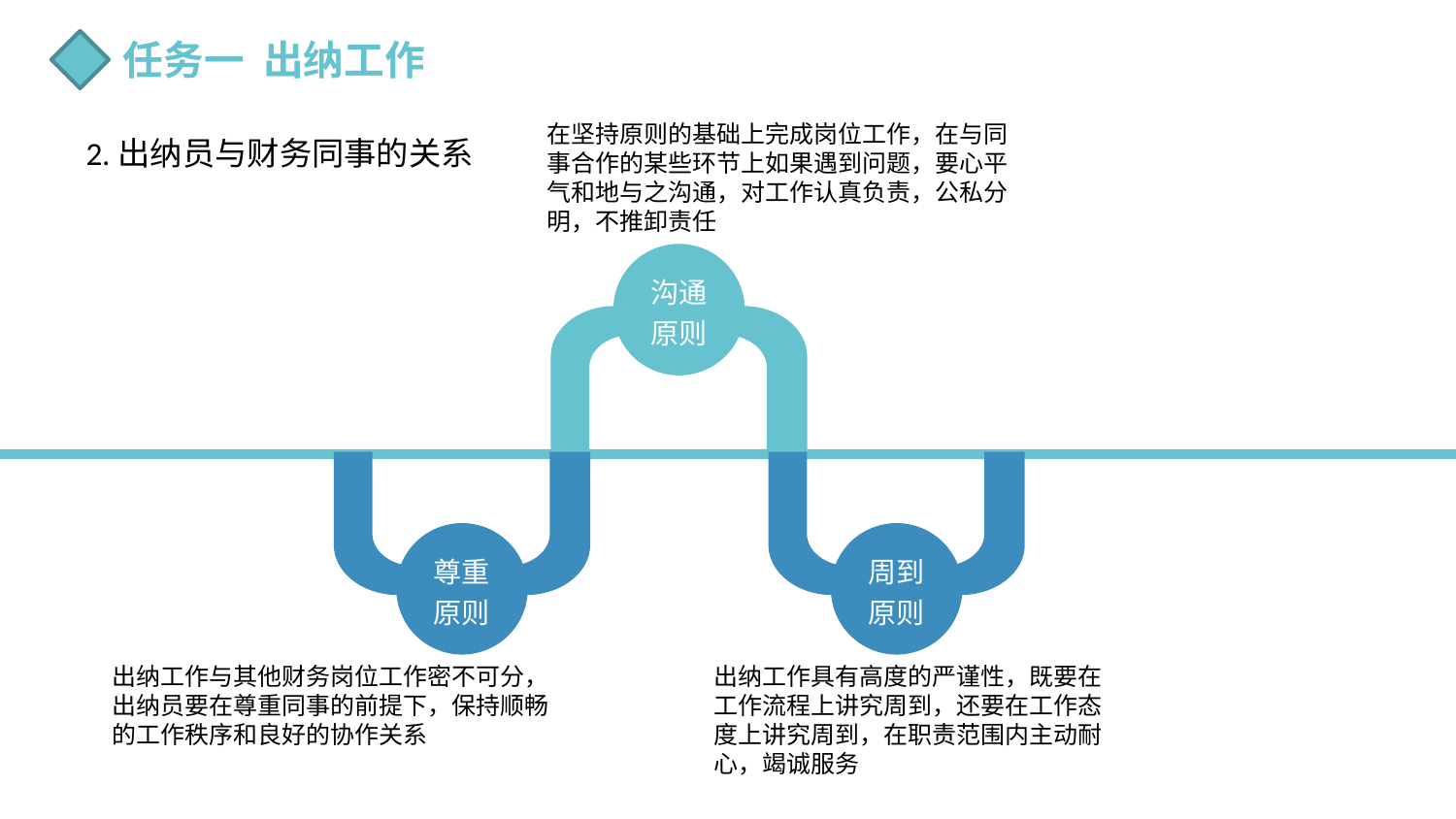

任务一  出纳工作

在坚持原则的基础上完成岗位工作，在与同事合作的某些环节上如果遇到问题，要心平气和地与之沟通，对工作认真负责，公私分明，不推卸责任
2.出纳员与财务同事的关系

沟通原则

尊重原则
周到原则
申辩原则

出纳工作与其他财务岗位工作密不可分，出纳员要在尊重同事的前提下，保持顺畅的工作秩序和良好的协作关系
出纳工作具有高度的严谨性，既要在工作流程上讲究周到，还要在工作态度上讲究周到，在职责范围内主动耐心，竭诚服务